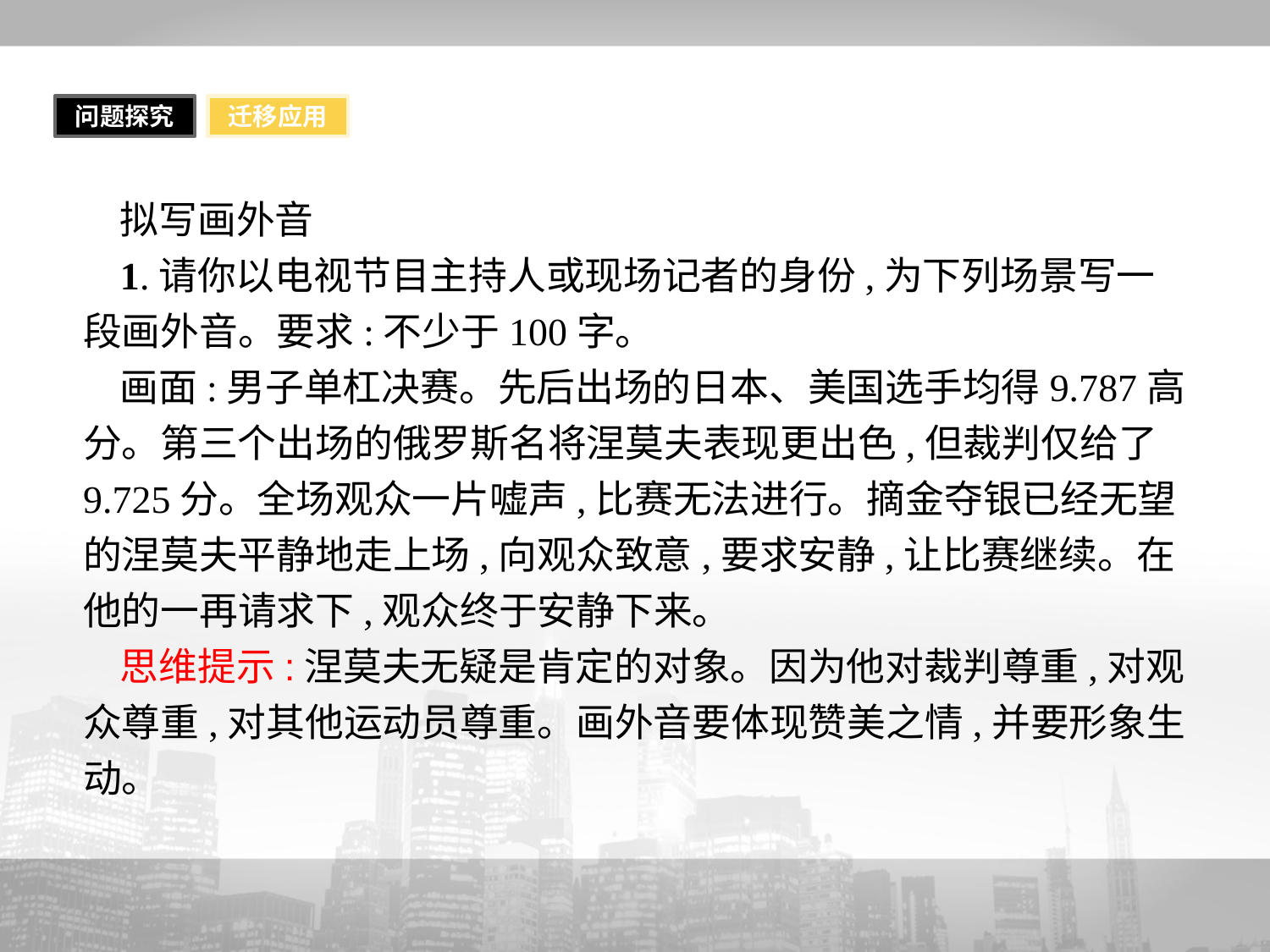

问题探究
迁移应用
拟写画外音
1.请你以电视节目主持人或现场记者的身份,为下列场景写一段画外音。要求:不少于100字。
画面:男子单杠决赛。先后出场的日本、美国选手均得9.787高分。第三个出场的俄罗斯名将涅莫夫表现更出色,但裁判仅给了9.725分。全场观众一片嘘声,比赛无法进行。摘金夺银已经无望的涅莫夫平静地走上场,向观众致意,要求安静,让比赛继续。在他的一再请求下,观众终于安静下来。
思维提示:涅莫夫无疑是肯定的对象。因为他对裁判尊重,对观众尊重,对其他运动员尊重。画外音要体现赞美之情,并要形象生动。